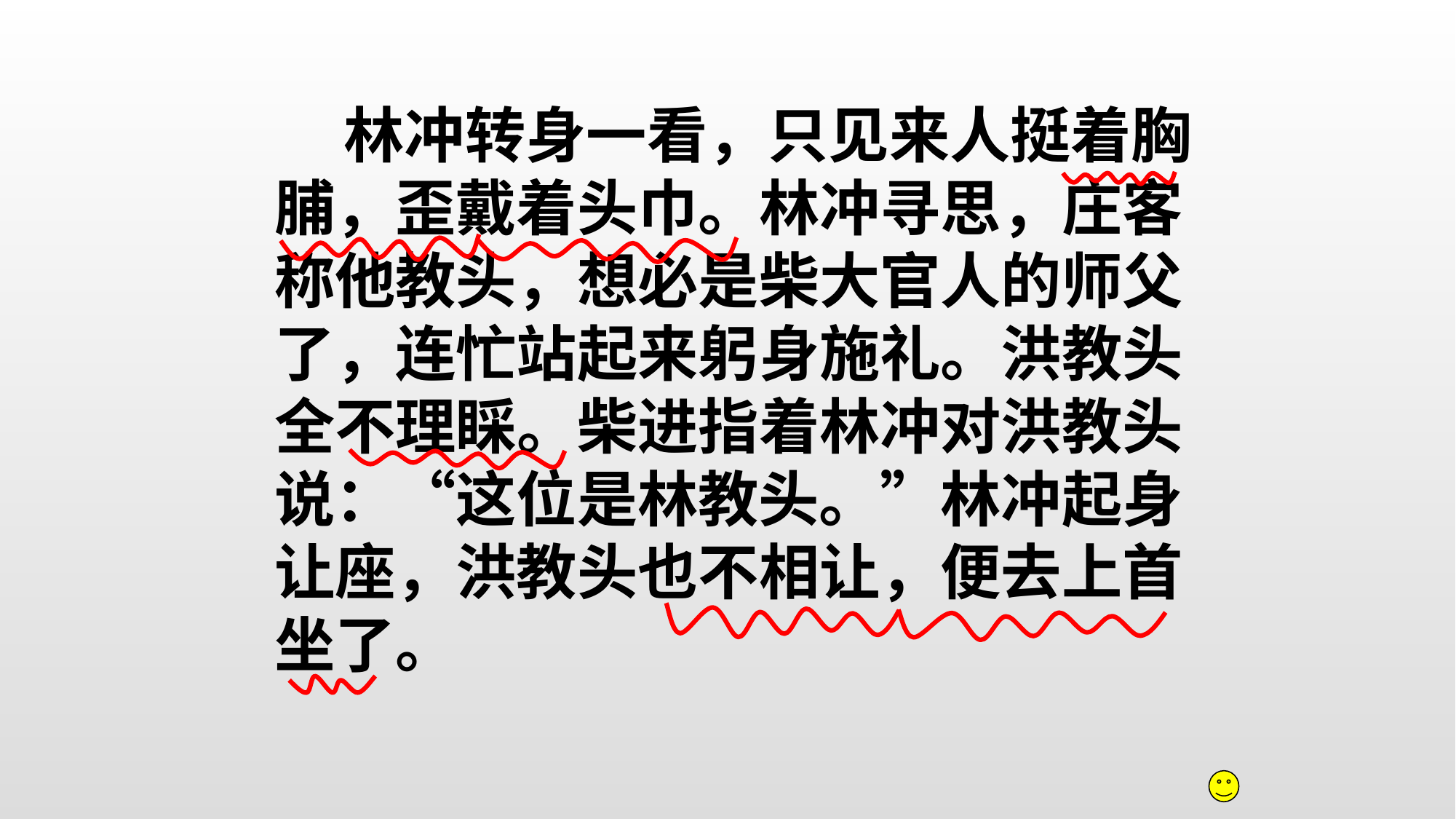

林冲转身一看，只见来人挺着胸脯，歪戴着头巾。林冲寻思，庄客称他教头，想必是柴大官人的师父了，连忙站起来躬身施礼。洪教头全不理睬。柴进指着林冲对洪教头说：“这位是林教头。”林冲起身让座，洪教头也不相让，便去上首坐了。